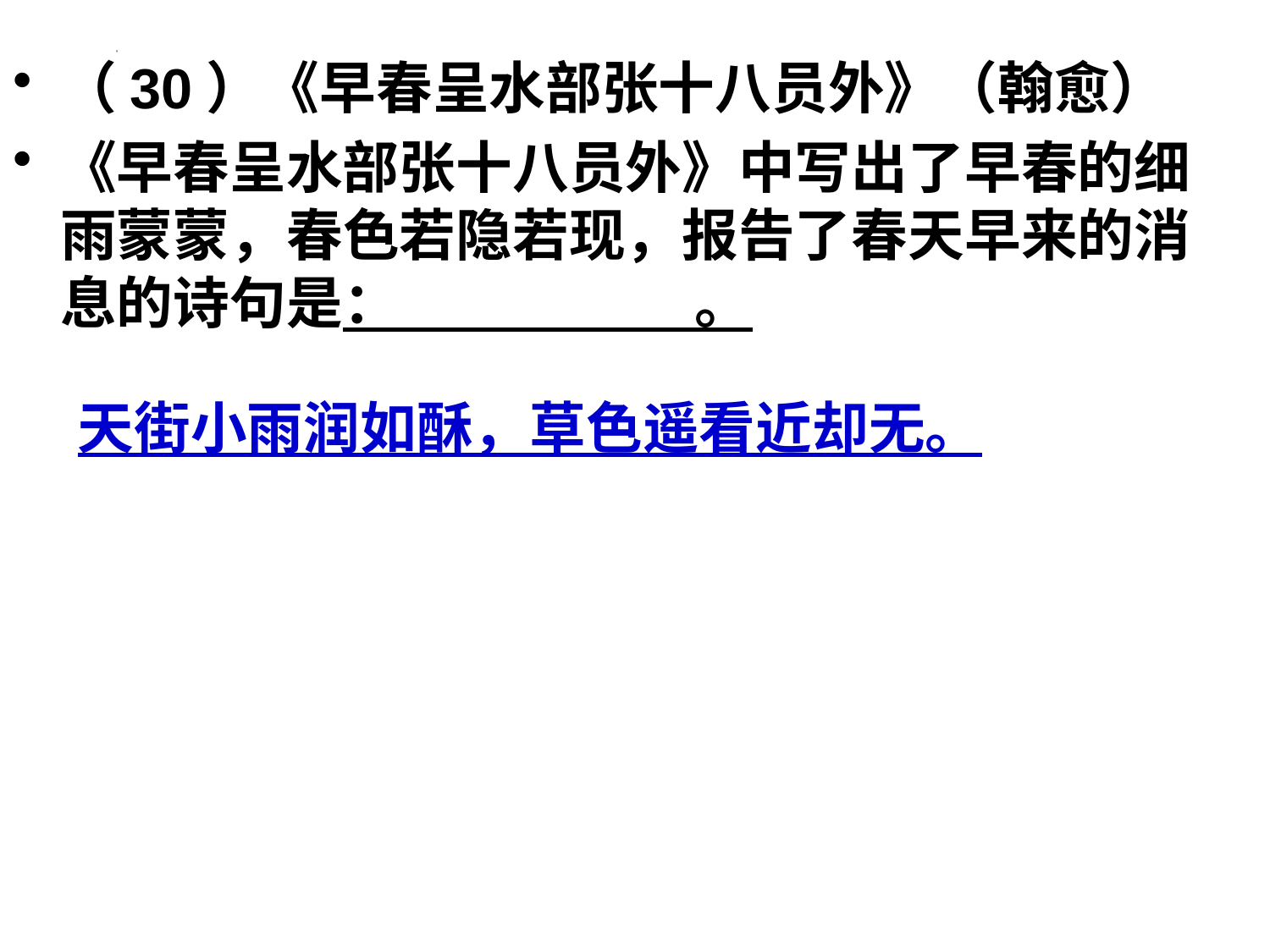

#
（30）《早春呈水部张十八员外》（翰愈）
《早春呈水部张十八员外》中写出了早春的细雨蒙蒙，春色若隐若现，报告了春天早来的消息的诗句是：                       。

天街小雨润如酥，草色遥看近却无。